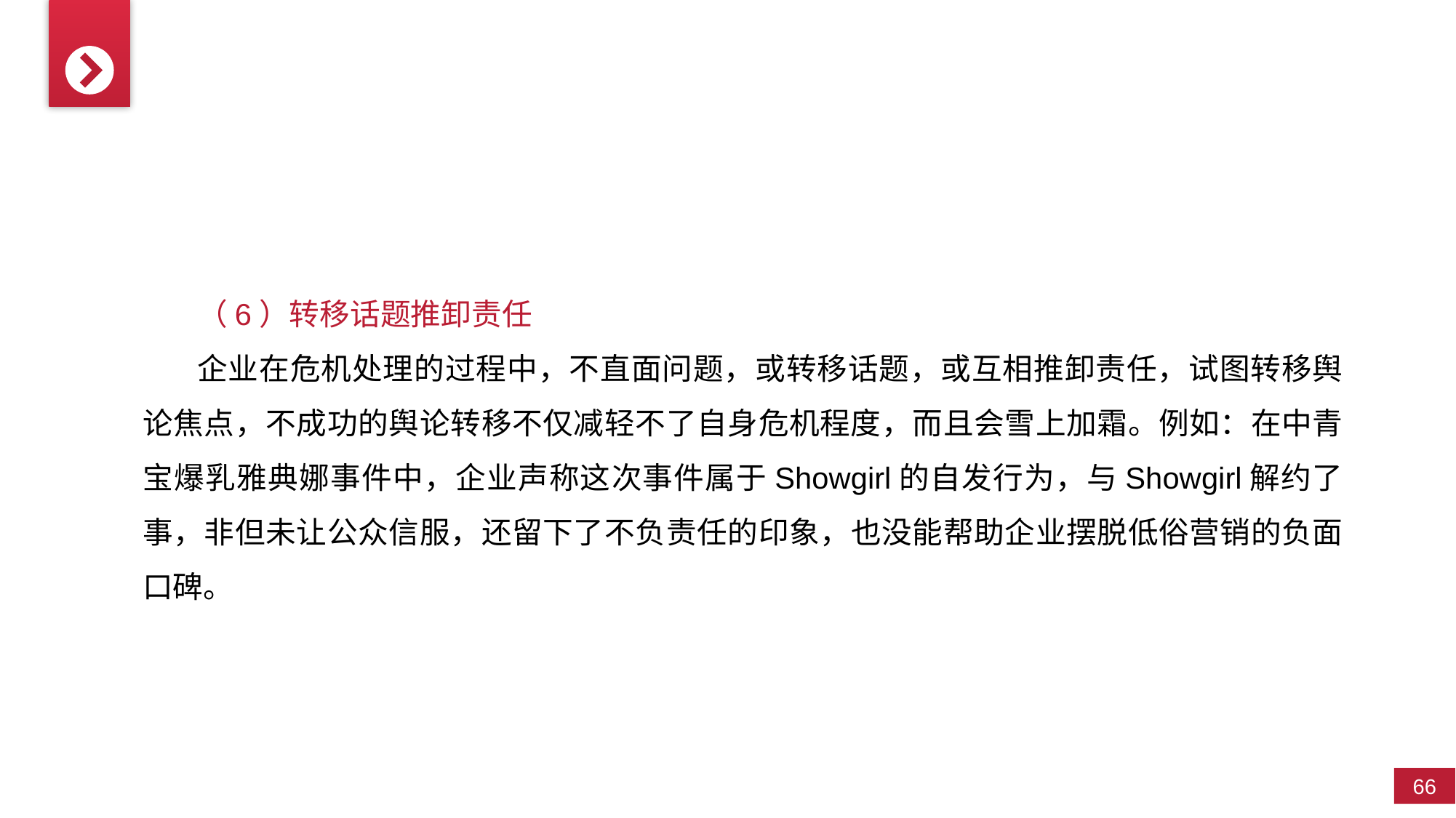

（6）转移话题推卸责任
企业在危机处理的过程中，不直面问题，或转移话题，或互相推卸责任，试图转移舆论焦点，不成功的舆论转移不仅减轻不了自身危机程度，而且会雪上加霜。例如：在中青宝爆乳雅典娜事件中，企业声称这次事件属于Showgirl的自发行为，与Showgirl解约了事，非但未让公众信服，还留下了不负责任的印象，也没能帮助企业摆脱低俗营销的负面口碑。